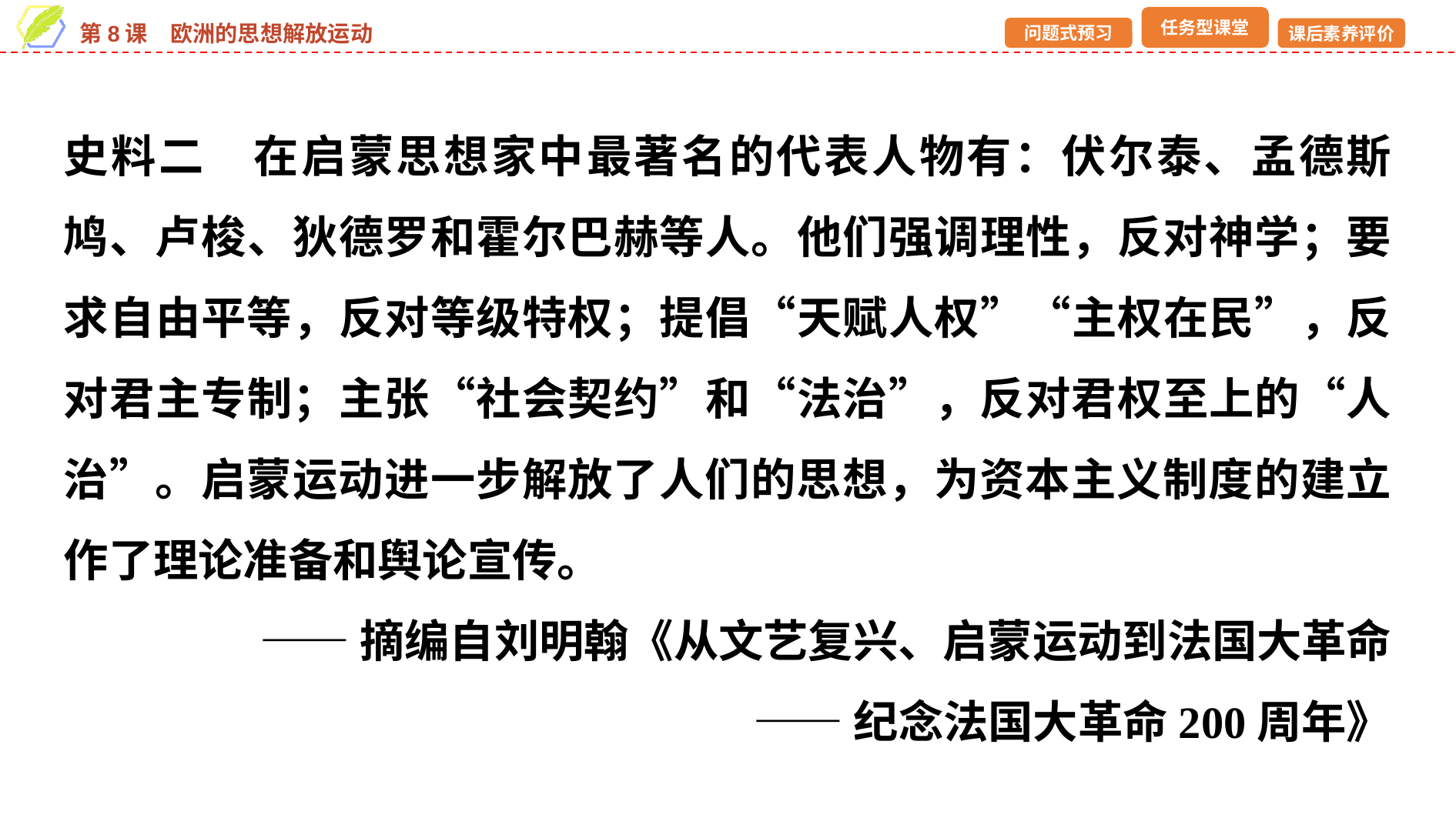

史料二　在启蒙思想家中最著名的代表人物有：伏尔泰、孟德斯鸠、卢梭、狄德罗和霍尔巴赫等人。他们强调理性，反对神学；要求自由平等，反对等级特权；提倡“天赋人权”“主权在民”，反对君主专制；主张“社会契约”和“法治”，反对君权至上的“人治”。启蒙运动进一步解放了人们的思想，为资本主义制度的建立作了理论准备和舆论宣传。
——摘编自刘明翰《从文艺复兴、启蒙运动到法国大革命
	——纪念法国大革命200周年》